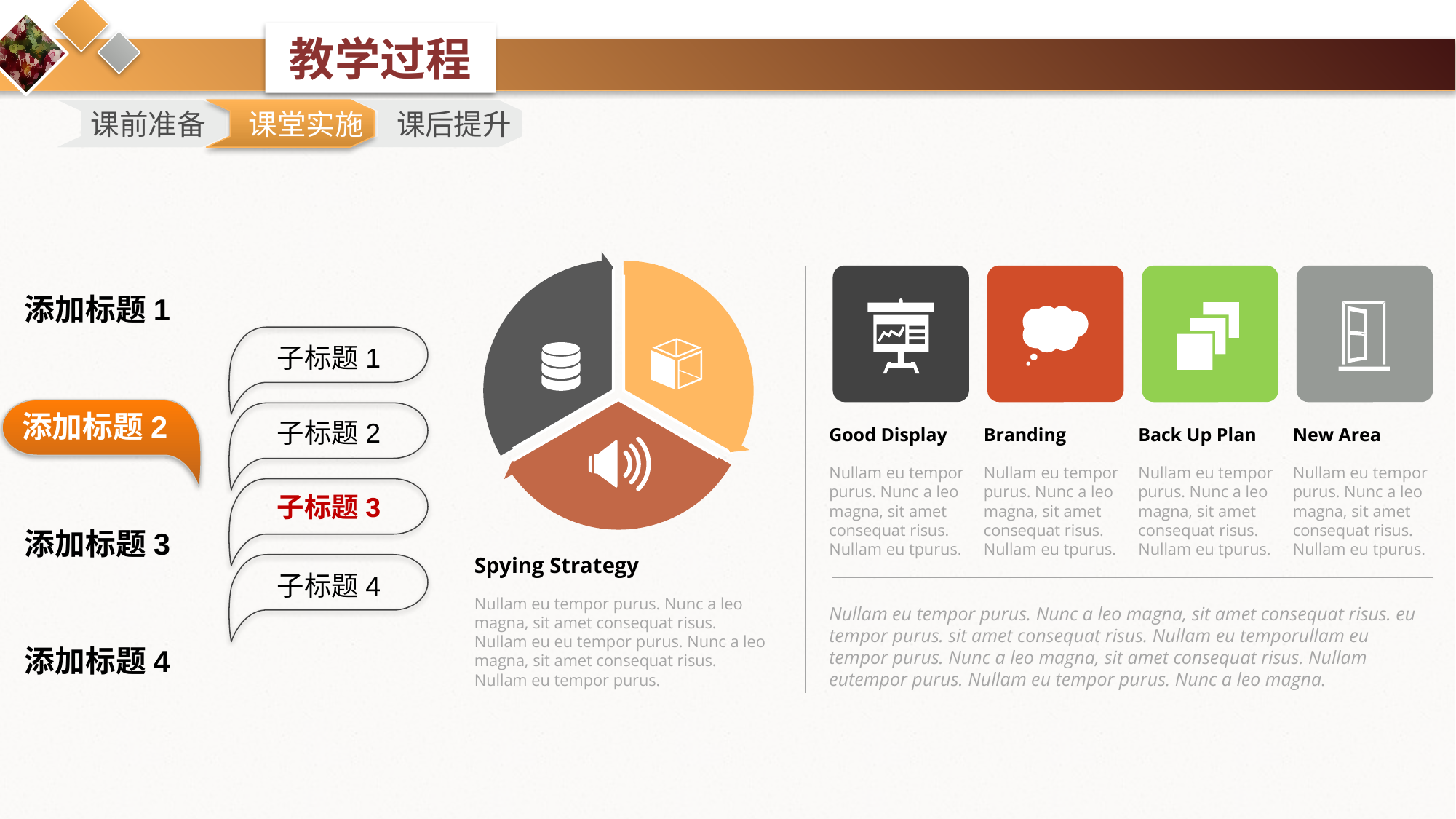

课前准备
 课前准备
 课堂实施
课堂实施
课堂实施
课后提升

添加标题1

背景阅读

子标题1

添加标题2
添加标题2

子标题2
Good Display

Nullam eu tempor purus. Nunc a leo magna, sit amet consequat risus. Nullam eu tpurus.
Branding

Nullam eu tempor purus. Nunc a leo magna, sit amet consequat risus. Nullam eu tpurus.
Back Up Plan

Nullam eu tempor purus. Nunc a leo magna, sit amet consequat risus. Nullam eu tpurus.
New Area

Nullam eu tempor purus. Nunc a leo magna, sit amet consequat risus. Nullam eu tpurus.

子标题3
添加标题3
Spying Strategy

Nullam eu tempor purus. Nunc a leo magna, sit amet consequat risus. Nullam eu eu tempor purus. Nunc a leo magna, sit amet consequat risus. Nullam eu tempor purus.

子标题4
Nullam eu tempor purus. Nunc a leo magna, sit amet consequat risus. eu tempor purus. sit amet consequat risus. Nullam eu temporullam eu tempor purus. Nunc a leo magna, sit amet consequat risus. Nullam eutempor purus. Nullam eu tempor purus. Nunc a leo magna.
添加标题4